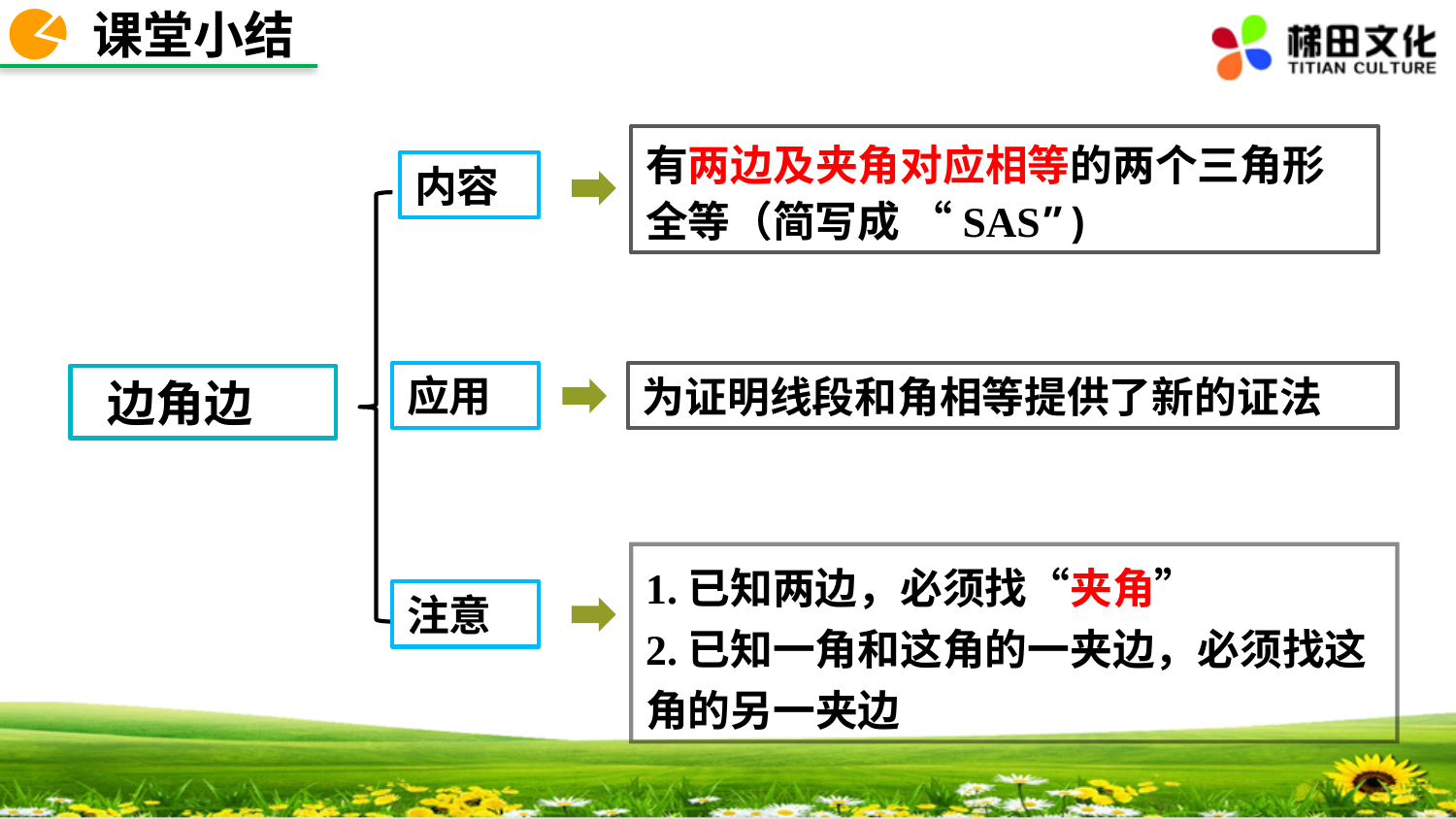

课堂小结

有两边及夹角对应相等的两个三角形全等（简写成 “SAS”)
内容

应用
为证明线段和角相等提供了新的证法
 边角边

1.已知两边，必须找“夹角”
2.已知一角和这角的一夹边，必须找这角的另一夹边
注意